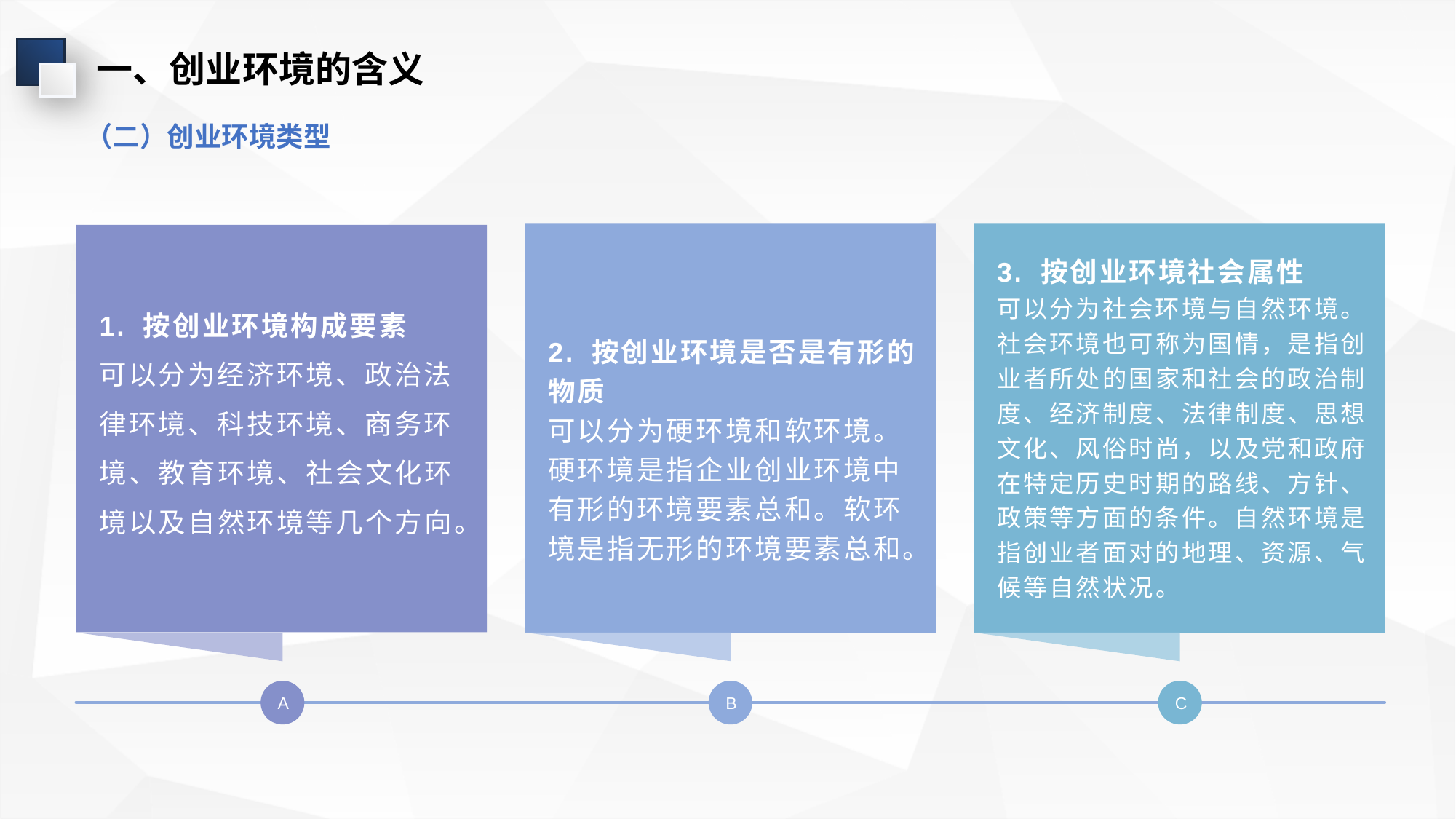

一、创业环境的含义
（二）创业环境类型

3. 按创业环境社会属性
可以分为社会环境与自然环境。社会环境也可称为国情，是指创业者所处的国家和社会的政治制度、经济制度、法律制度、思想文化、风俗时尚，以及党和政府在特定历史时期的路线、方针、政策等方面的条件。自然环境是指创业者面对的地理、资源、气
候等自然状况。
1. 按创业环境构成要素
可以分为经济环境、政治法律环境、科技环境、商务环境、教育环境、社会文化环境以及自然环境等几个方向。
2. 按创业环境是否是有形的物质
可以分为硬环境和软环境。硬环境是指企业创业环境中有形的环境要素总和。软环境是指无形的环境要素总和。

A
B
C